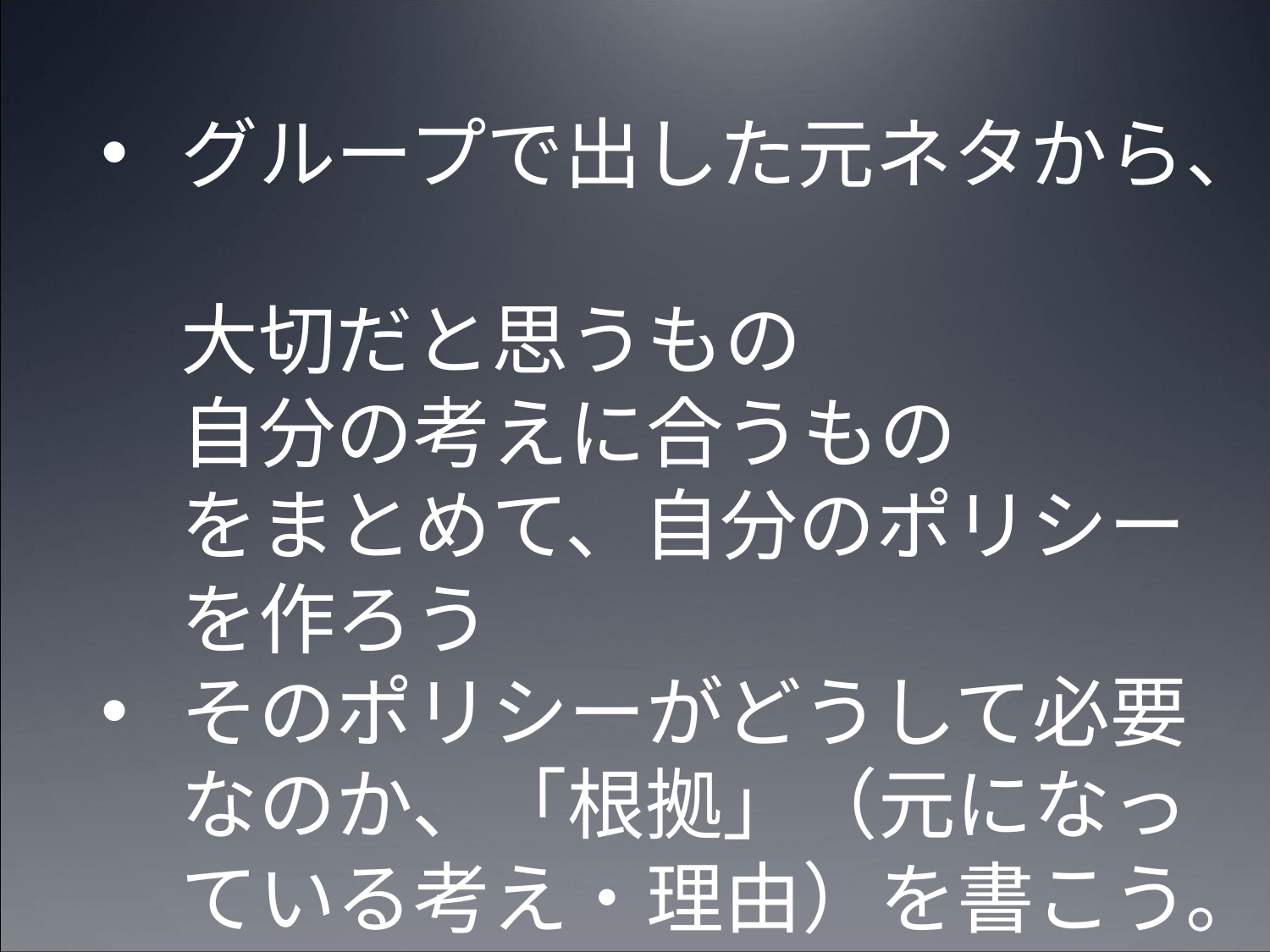

グループで出した元ネタから、
大切だと思うもの
自分の考えに合うもの
をまとめて、自分のポリシーを作ろう
そのポリシーがどうして必要なのか、「根拠」（元になっている考え・理由）を書こう。